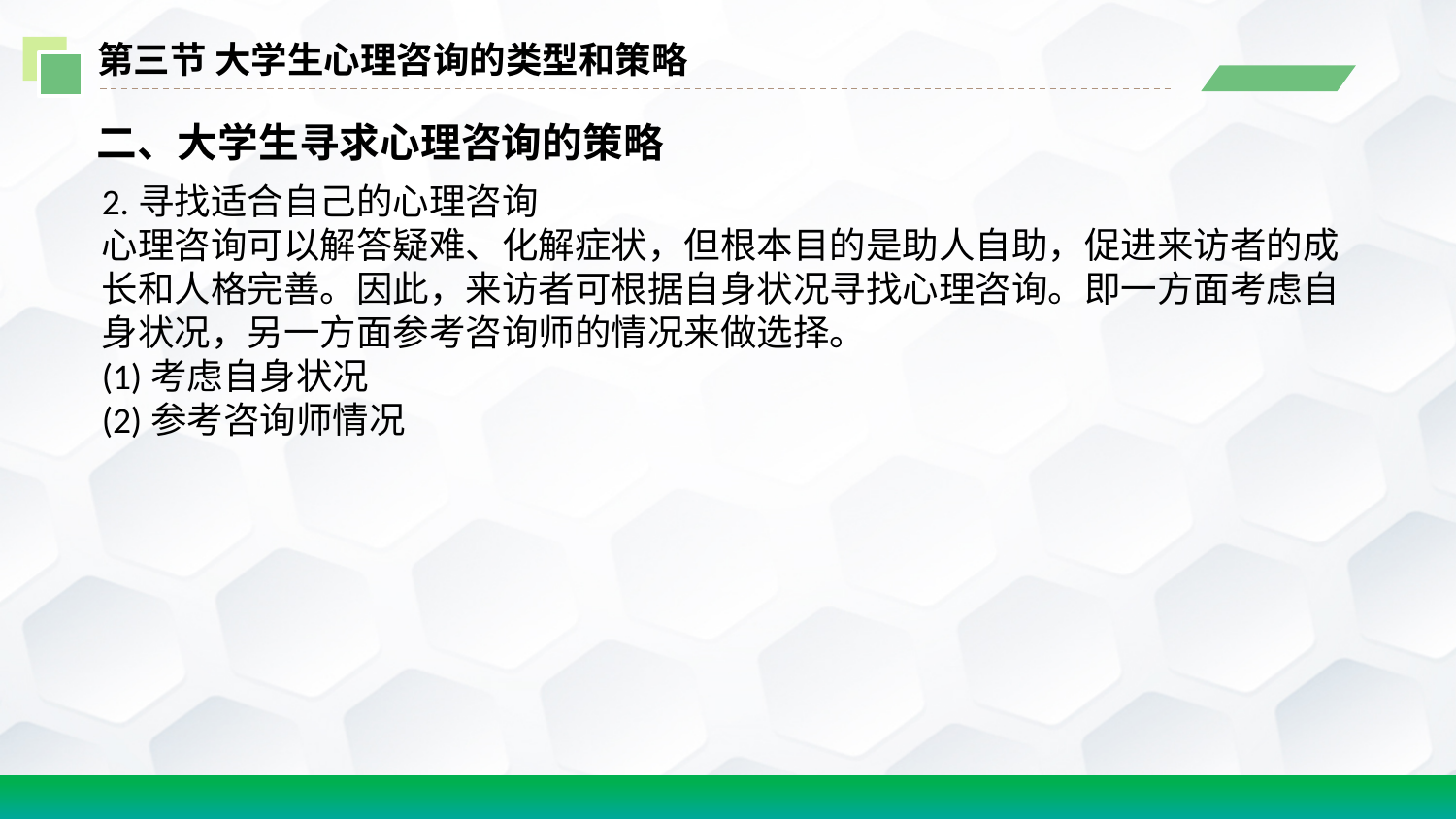

第三节 大学生心理咨询的类型和策略
二、大学生寻求心理咨询的策略
2.寻找适合自己的心理咨询
心理咨询可以解答疑难、化解症状，但根本目的是助人自助，促进来访者的成长和人格完善。因此，来访者可根据自身状况寻找心理咨询。即一方面考虑自身状况，另一方面参考咨询师的情况来做选择。
(1)考虑自身状况
(2)参考咨询师情况